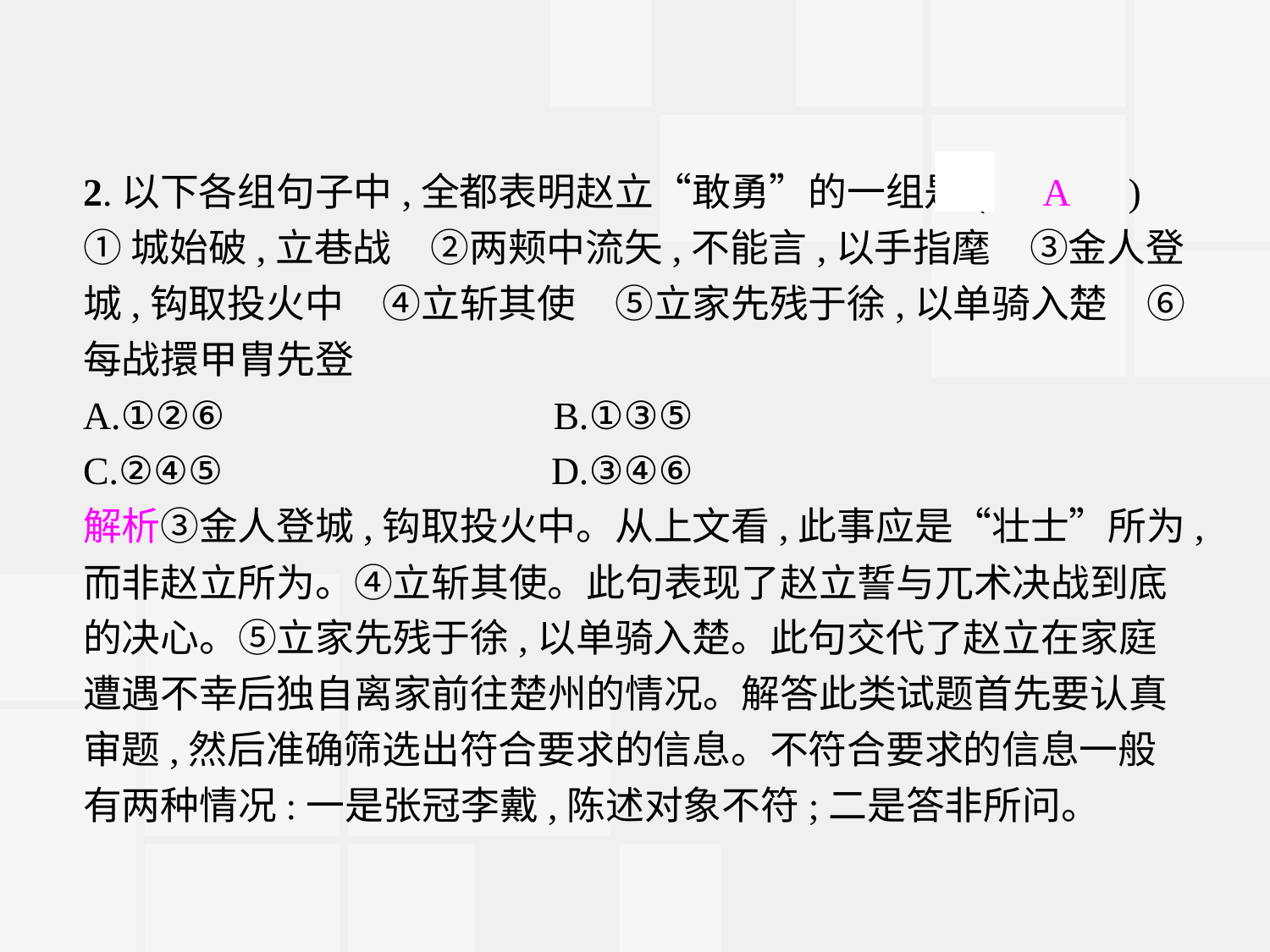

2.以下各组句子中,全都表明赵立“敢勇”的一组是(　A　)
①城始破,立巷战　②两颊中流矢,不能言,以手指麾　③金人登城,钩取投火中　④立斩其使　⑤立家先残于徐,以单骑入楚　⑥每战擐甲胄先登
A.①②⑥　　　　　　　　B.①③⑤
C.②④⑤　　　　　　　　D.③④⑥
解析③金人登城,钩取投火中。从上文看,此事应是“壮士”所为,而非赵立所为。④立斩其使。此句表现了赵立誓与兀术决战到底的决心。⑤立家先残于徐,以单骑入楚。此句交代了赵立在家庭遭遇不幸后独自离家前往楚州的情况。解答此类试题首先要认真审题,然后准确筛选出符合要求的信息。不符合要求的信息一般有两种情况:一是张冠李戴,陈述对象不符;二是答非所问。